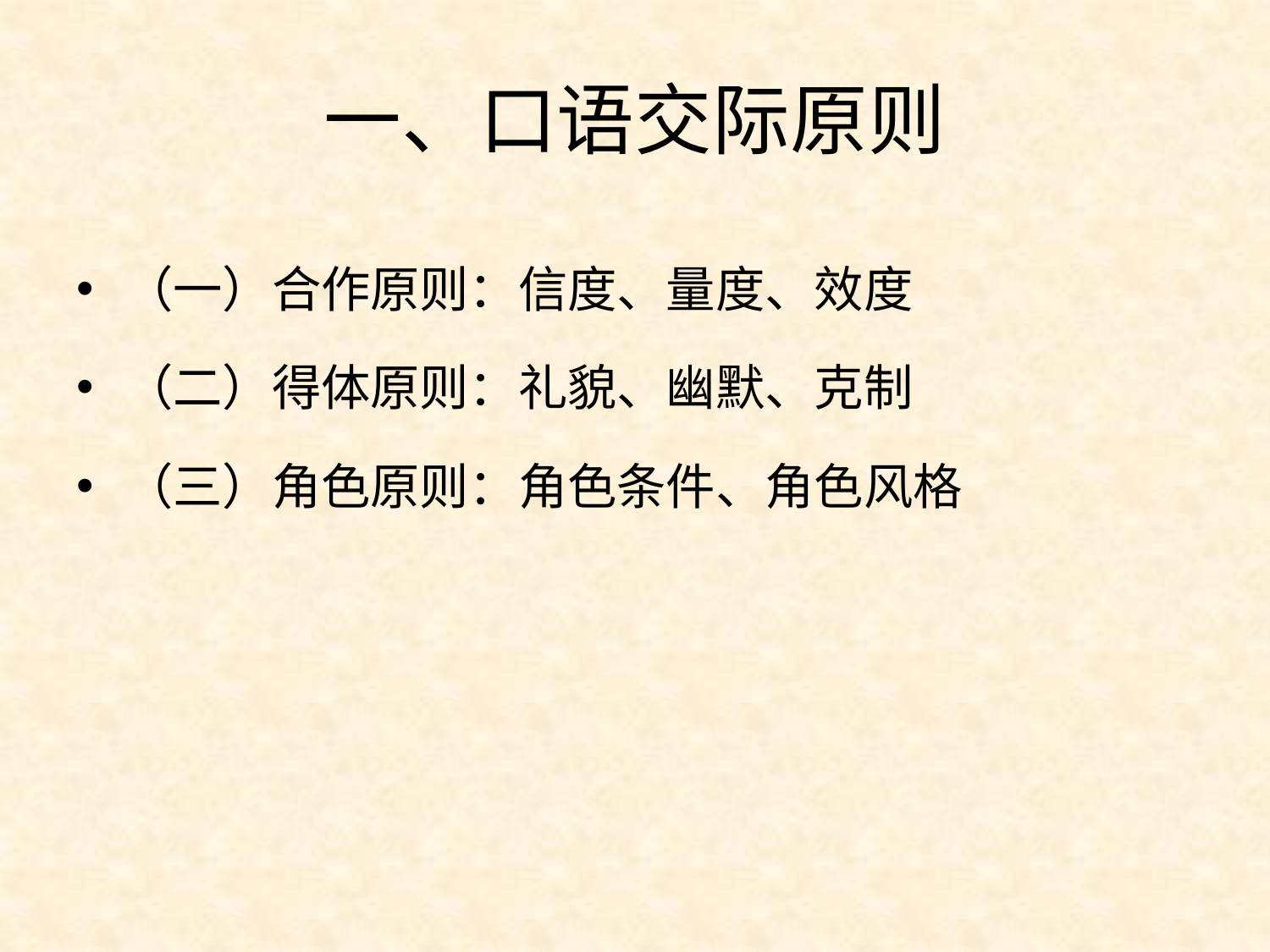

# 一、口语交际原则
（一）合作原则：信度、量度、效度
（二）得体原则：礼貌、幽默、克制
（三）角色原则：角色条件、角色风格